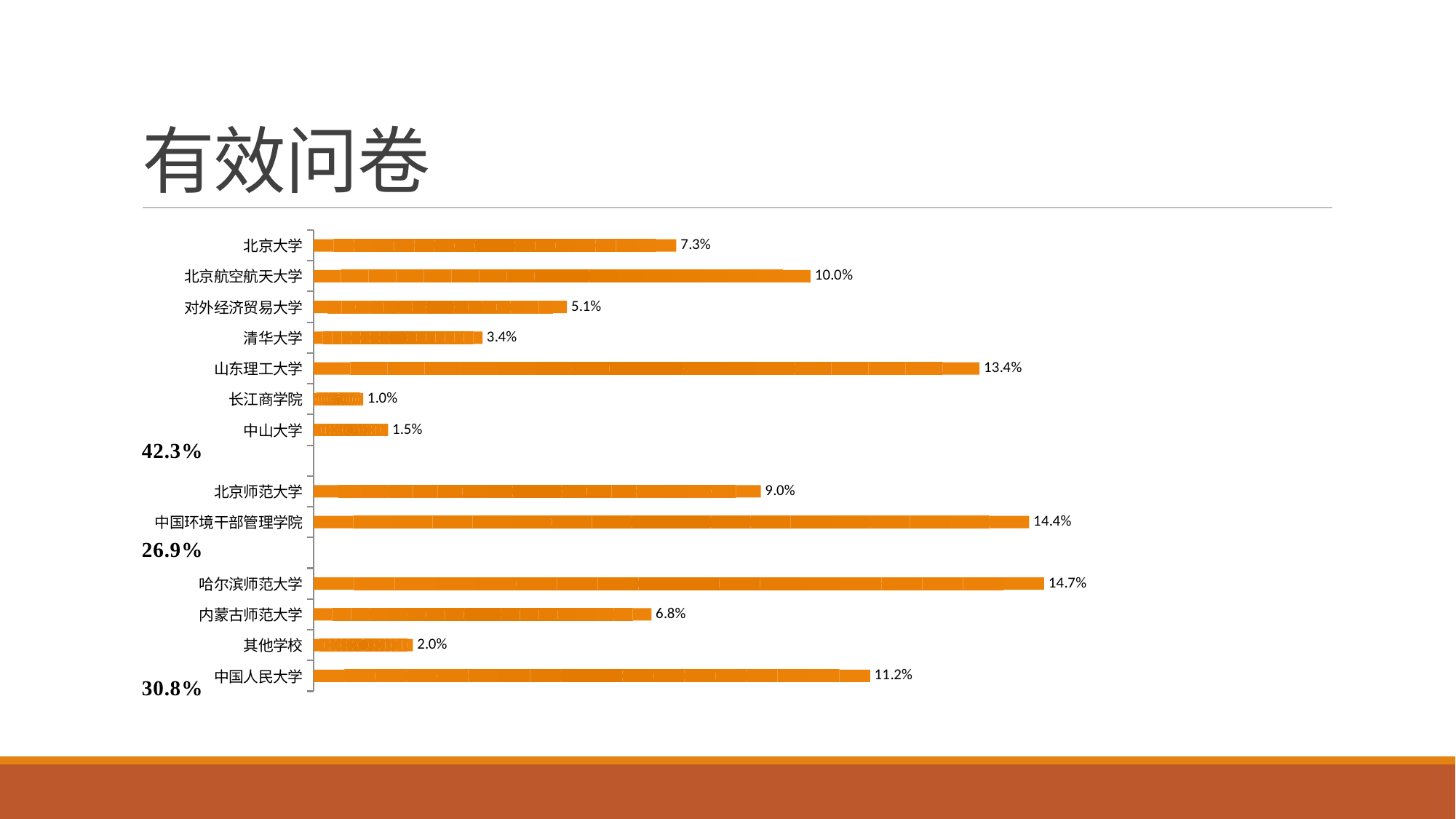

# 有效问卷

### Chart

| Category |  |
|---|---|
| 中国人民大学 | 0.112 |
| 其他学校 | 0.02 |
| 内蒙古师范大学 | 0.068 |
| 哈尔滨师范大学 | 0.147 |
|  | None |
| 中国环境干部管理学院 | 0.144 |
| 北京师范大学 | 0.09 |
|  | None |
| 中山大学 | 0.015 |
| 长江商学院 | 0.01 |
| 山东理工大学 | 0.134 |
| 清华大学 | 0.034 |
| 对外经济贸易大学 | 0.051 |
| 北京航空航天大学 | 0.1 |
| 北京大学 | 0.073 |